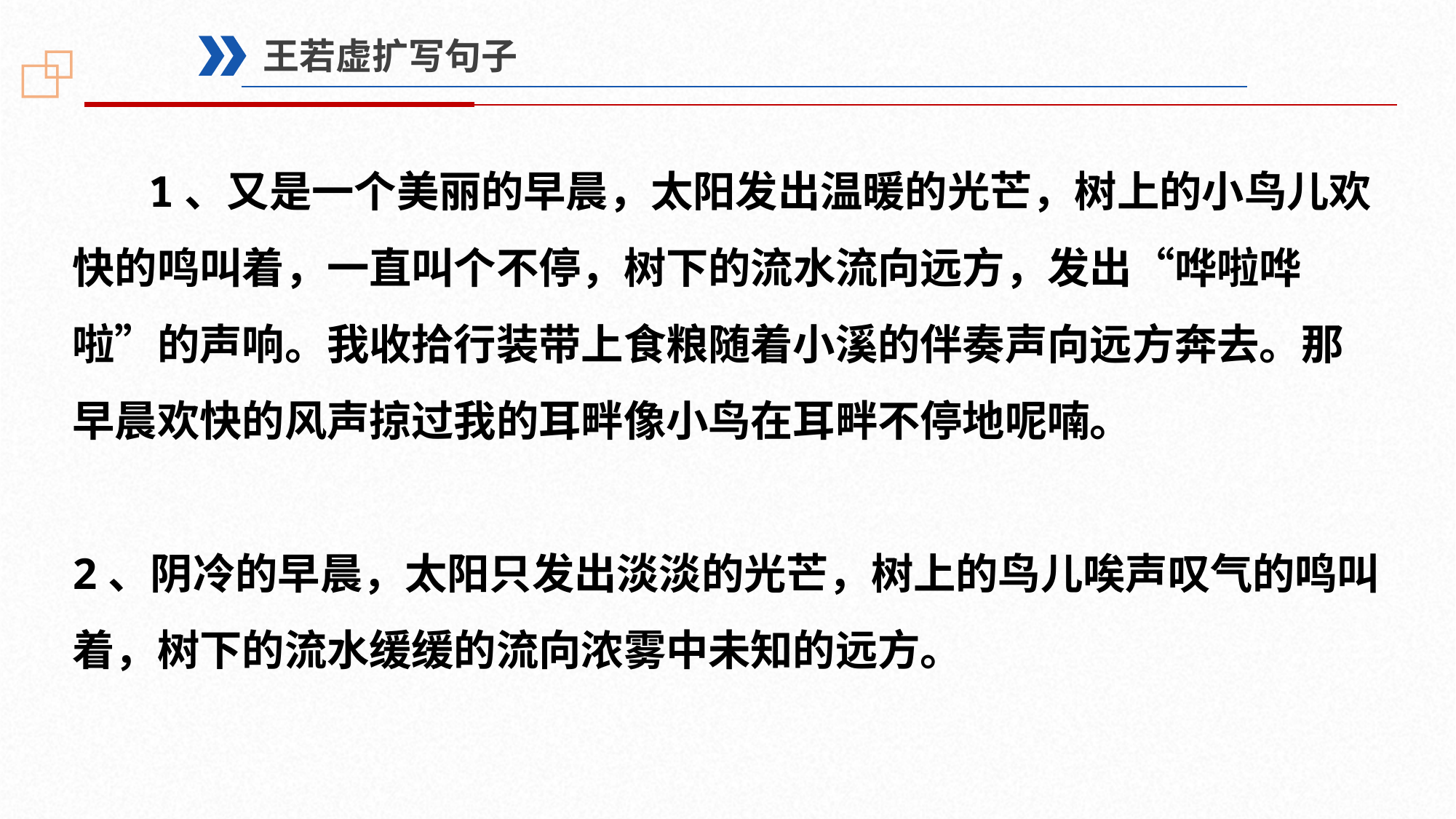

王若虚扩写句子

   1、又是一个美丽的早晨，太阳发出温暖的光芒，树上的小鸟儿欢快的鸣叫着，一直叫个不停，树下的流水流向远方，发出“哗啦哗啦”的声响。我收拾行装带上食粮随着小溪的伴奏声向远方奔去。那早晨欢快的风声掠过我的耳畔像小鸟在耳畔不停地呢喃。

2、阴冷的早晨，太阳只发出淡淡的光芒，树上的鸟儿唉声叹气的鸣叫着，树下的流水缓缓的流向浓雾中未知的远方。